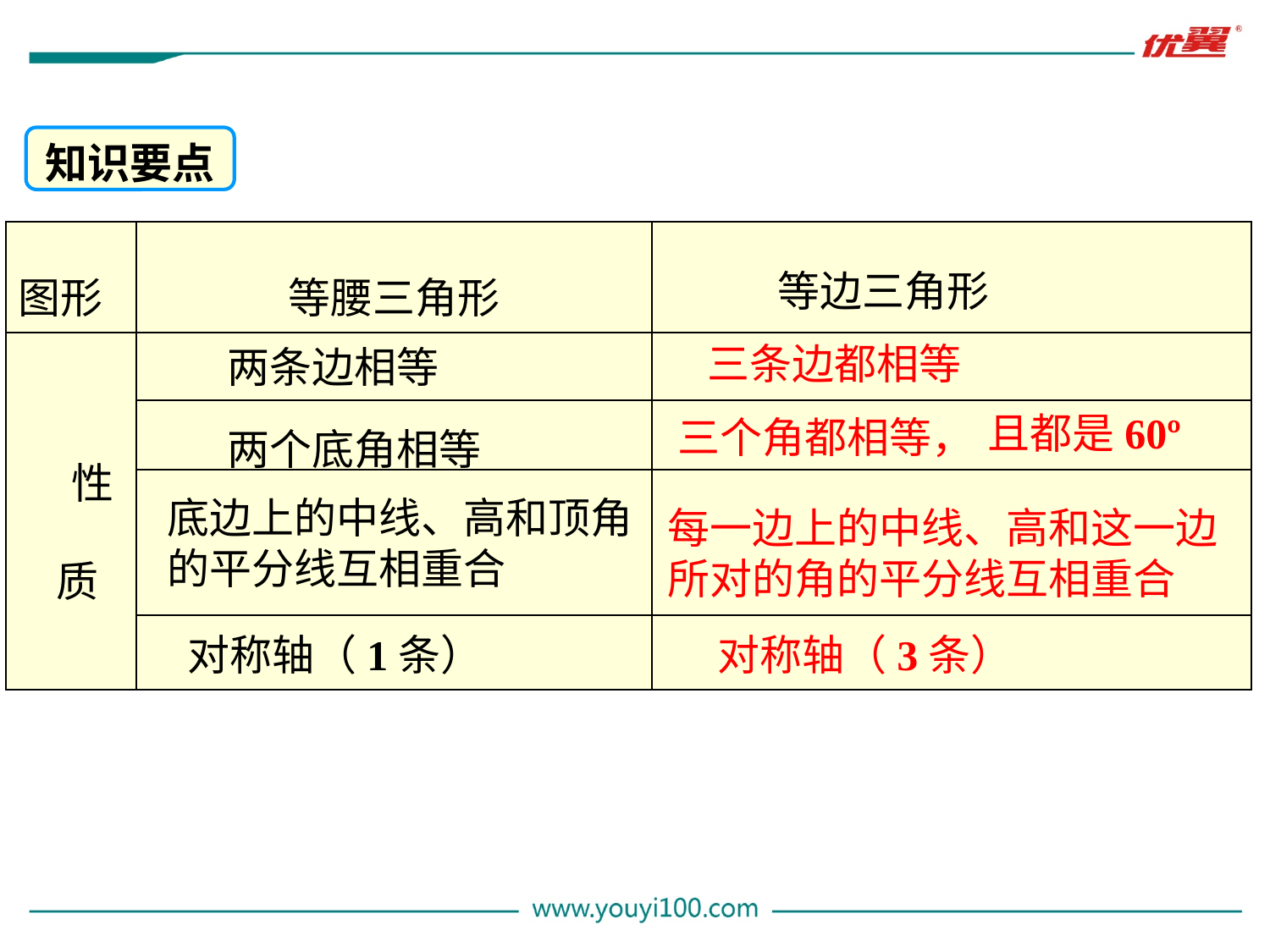

知识要点
| 图形 | 等腰三角形 |  |
| --- | --- | --- |
| 性 质 |  |  |
|  |  |  |
|  |  |  |
|  |  |  |
等边三角形
三条边都相等
两条边相等
且都是60º
三个角都相等，
两个底角相等
底边上的中线、高和顶角的平分线互相重合

每一边上的中线、高和这一边所对的角的平分线互相重合
对称轴（1条）
对称轴（3条）